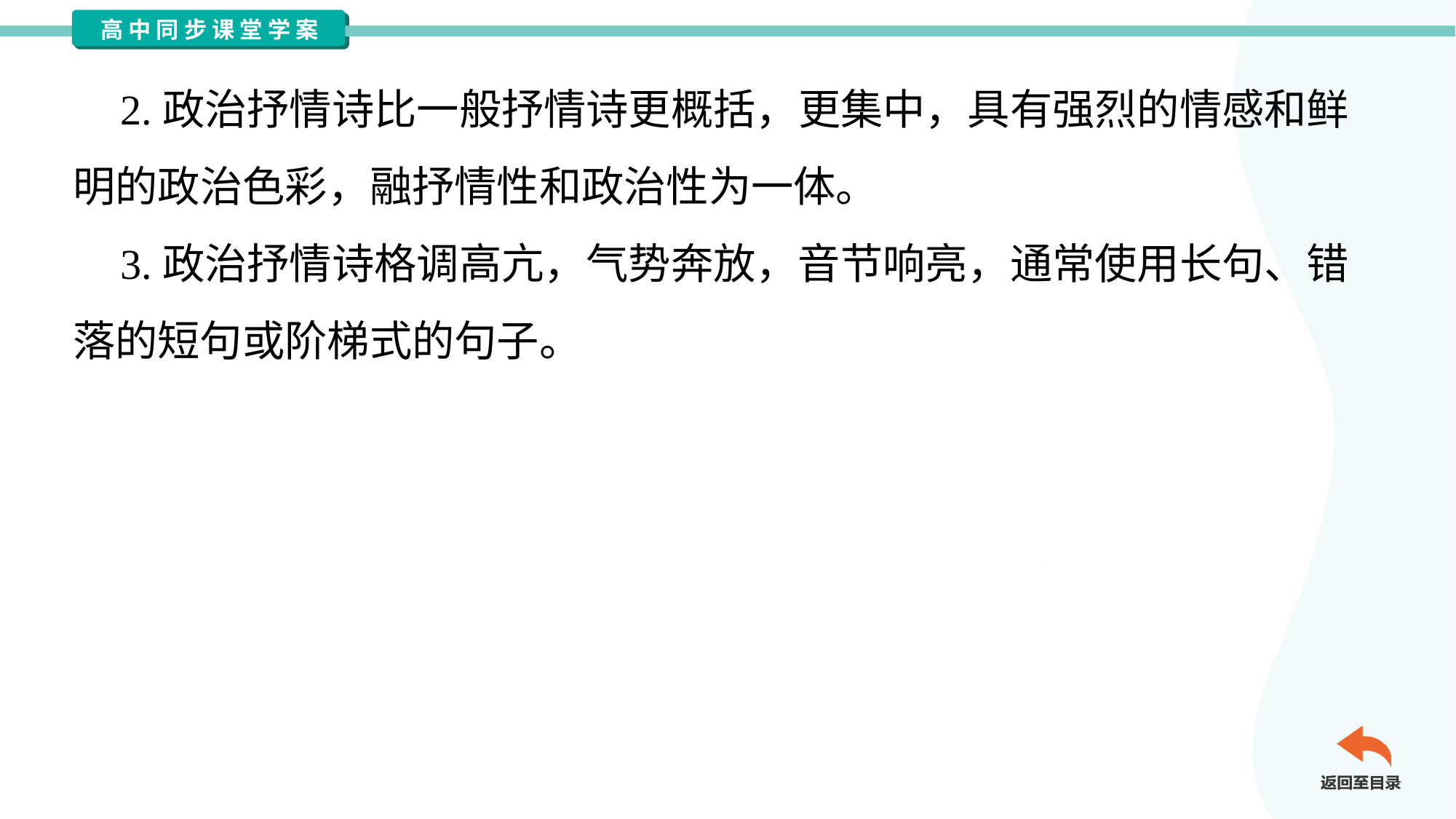

2.政治抒情诗比一般抒情诗更概括，更集中，具有强烈的情感和鲜
明的政治色彩，融抒情性和政治性为一体。
    3.政治抒情诗格调高亢，气势奔放，音节响亮，通常使用长句、错
落的短句或阶梯式的句子。